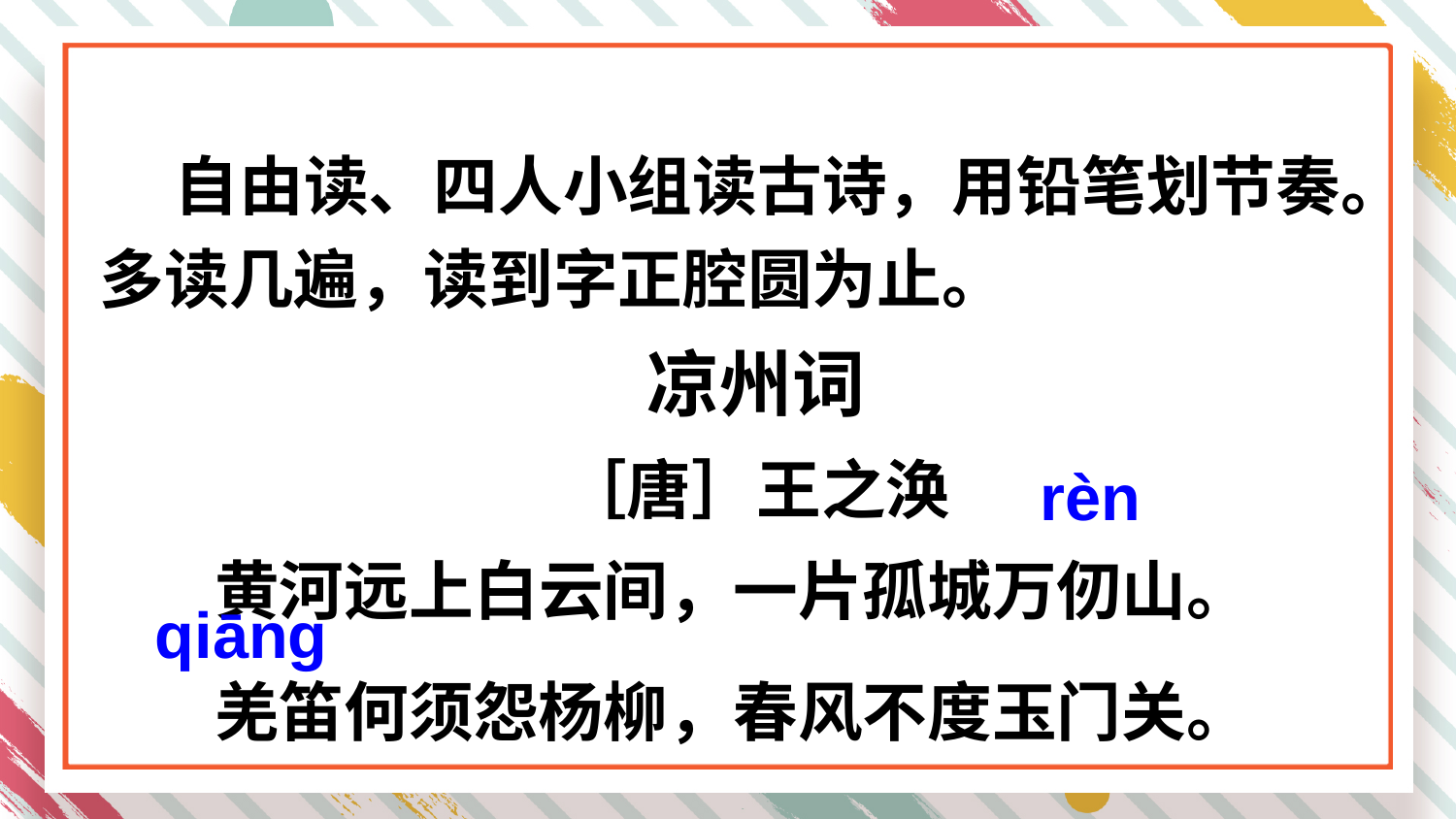

自由读、四人小组读古诗，用铅笔划节奏。多读几遍，读到字正腔圆为止。
凉州词
［唐］王之涣
黄河远上白云间，一片孤城万仞山。
羌笛何须怨杨柳，春风不度玉门关。
rèn
qiānɡ